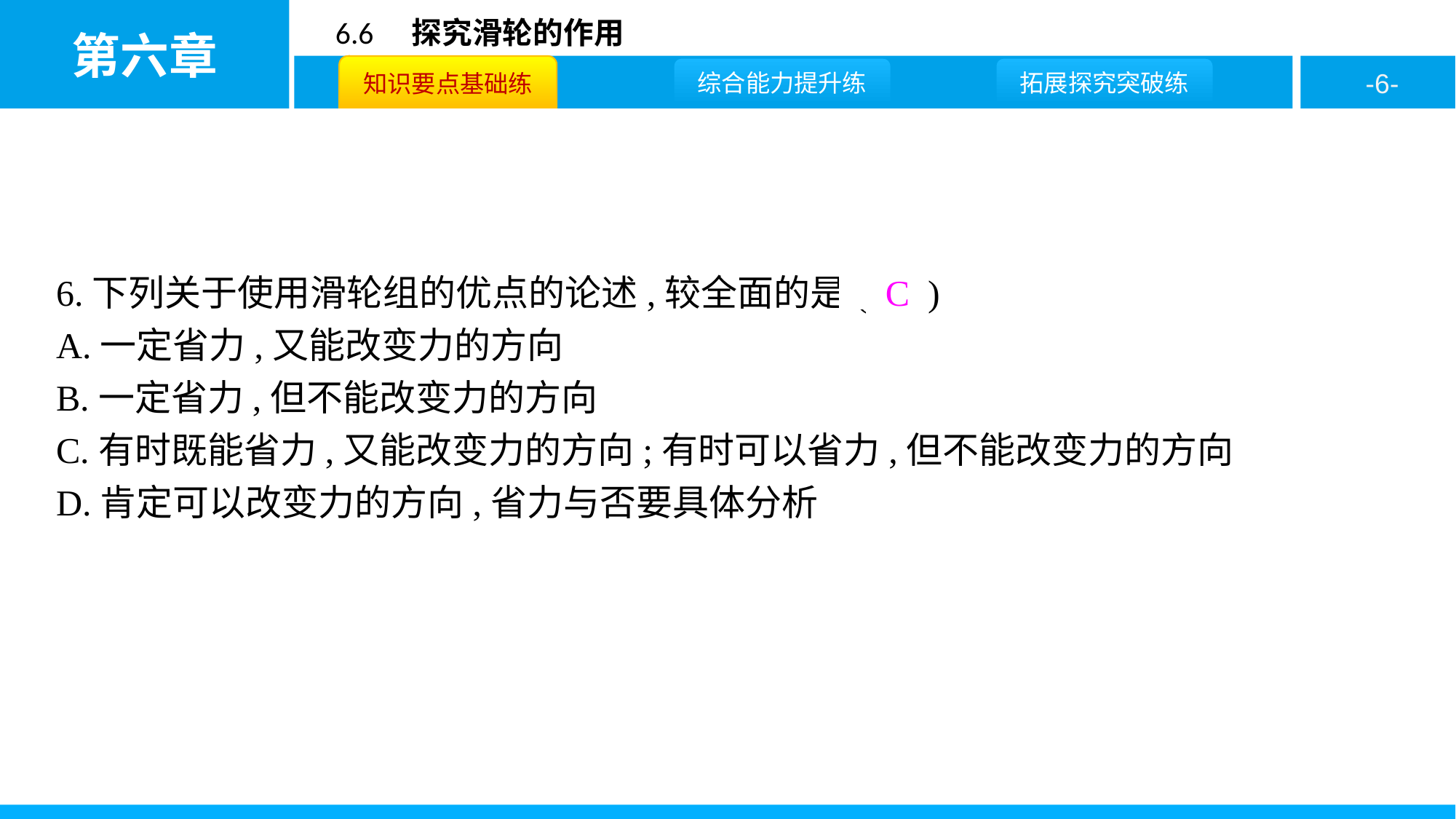

6.下列关于使用滑轮组的优点的论述,较全面的是(  C  )
A.一定省力,又能改变力的方向
B.一定省力,但不能改变力的方向
C.有时既能省力,又能改变力的方向;有时可以省力,但不能改变力的方向
D.肯定可以改变力的方向,省力与否要具体分析